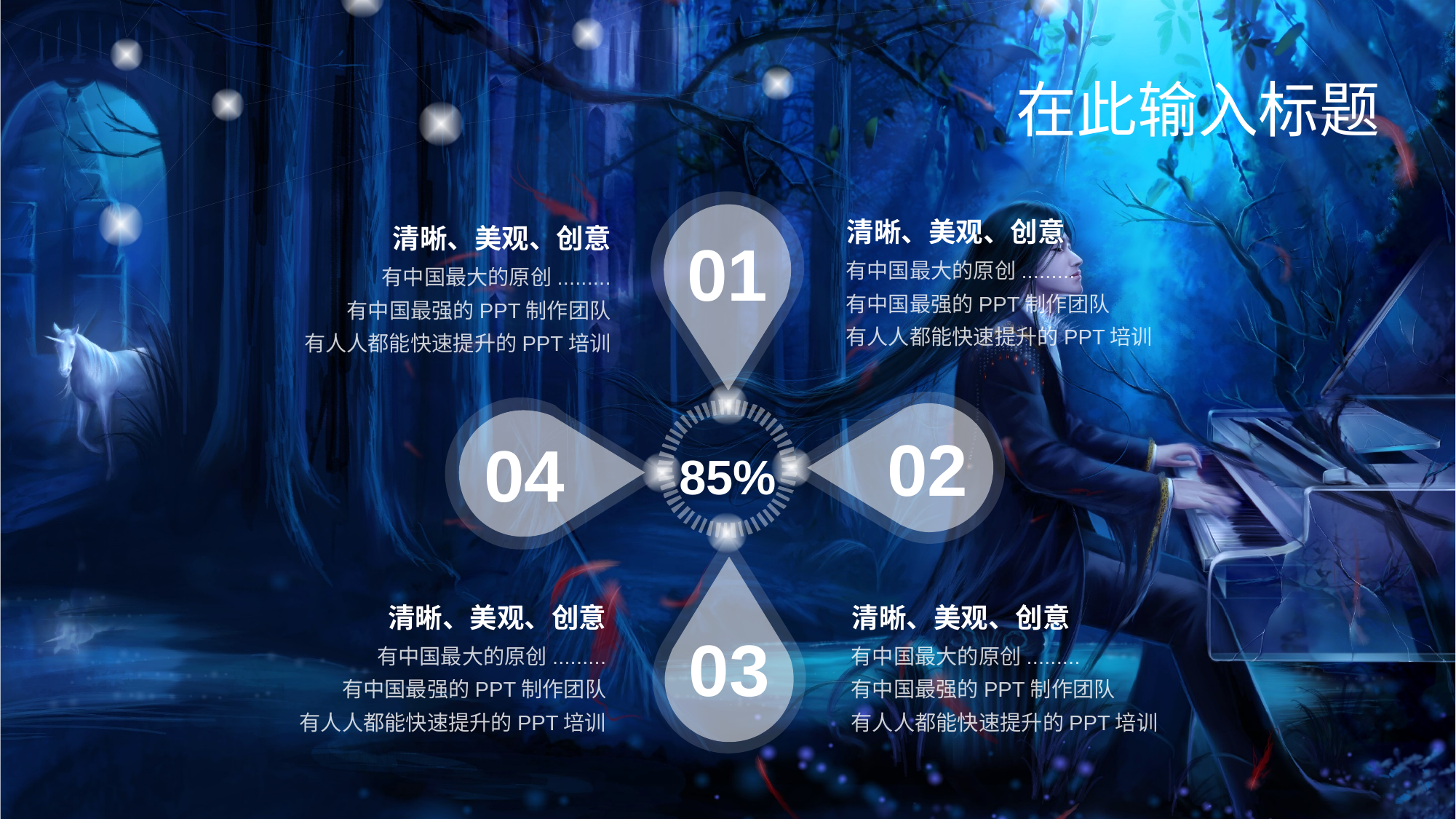

在此输入标题

01
清晰、美观、创意
有中国最大的原创.........
有中国最强的PPT制作团队
有人人都能快速提升的PPT培训

清晰、美观、创意
有中国最大的原创.........
有中国最强的PPT制作团队
有人人都能快速提升的PPT培训

02

04

85%

03
清晰、美观、创意
有中国最大的原创.........
有中国最强的PPT制作团队
有人人都能快速提升的PPT培训
清晰、美观、创意
有中国最大的原创.........
有中国最强的PPT制作团队
有人人都能快速提升的PPT培训